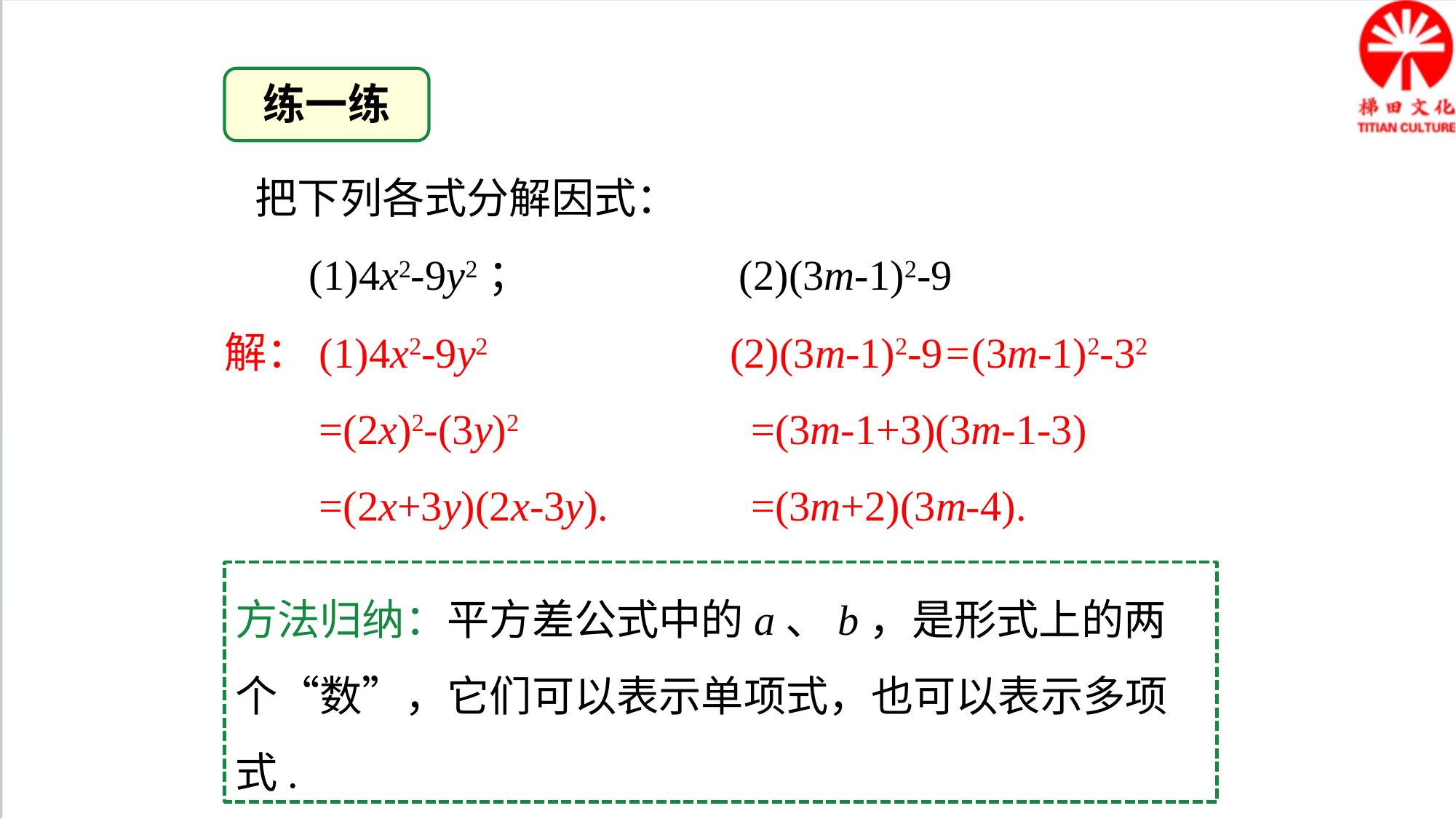

练一练
 把下列各式分解因式：
       (1)4x2-9y2；                     (2)(3m-1)2-9

解：(1)4x2-9y2
         =(2x)2-(3y)2
         =(2x+3y)(2x-3y).
(2)(3m-1)2-9=(3m-1)2-32
  =(3m-1+3)(3m-1-3)
  =(3m+2)(3m-4).
方法归纳：平方差公式中的a、b，是形式上的两个“数”，它们可以表示单项式，也可以表示多项式.